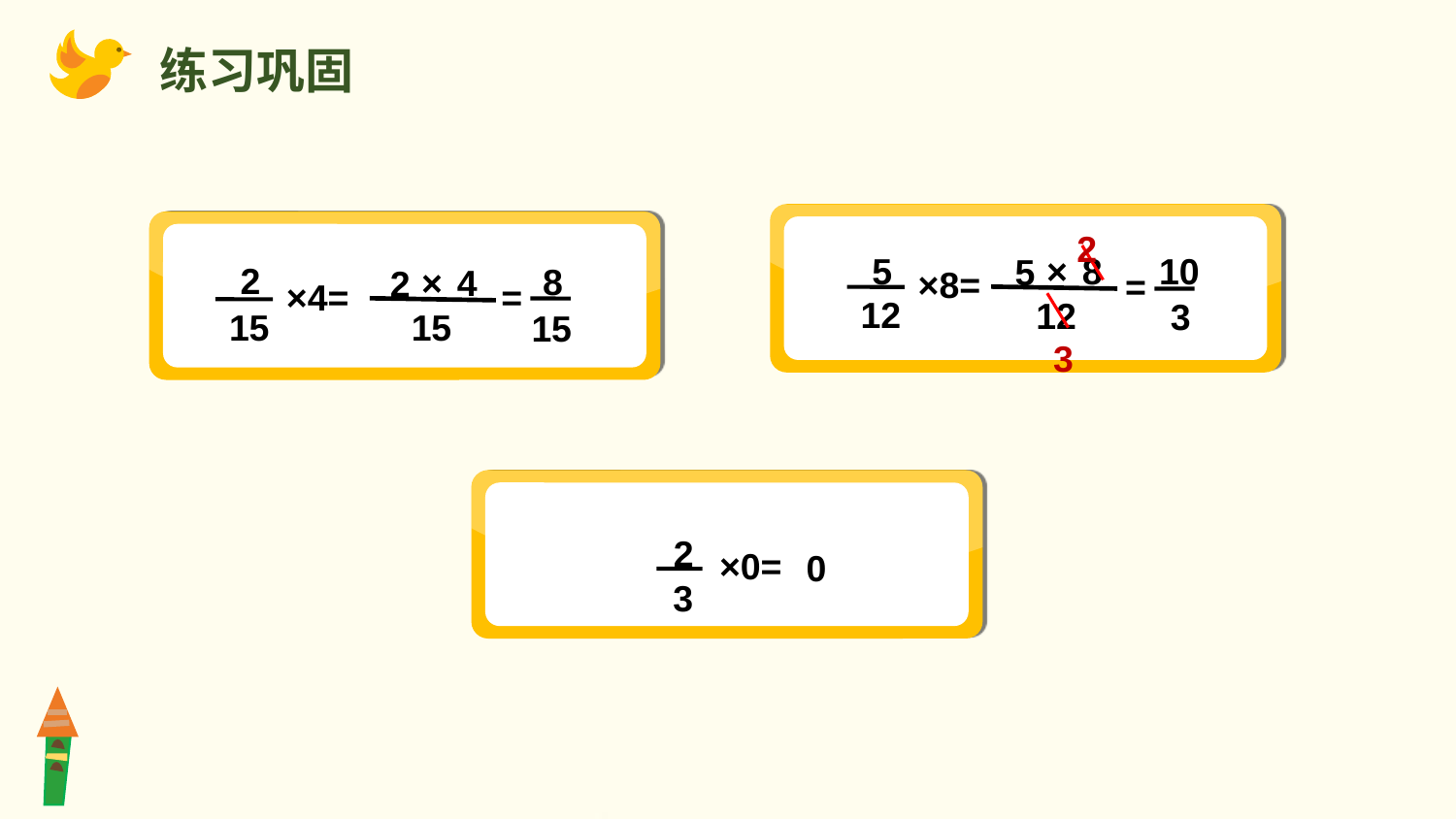

练习巩固

2
5
12

×8=
×
8
5
12
10
3

=
2
15

×4=
8
15

=
×
4
2
15
3

2
×0=
3

0